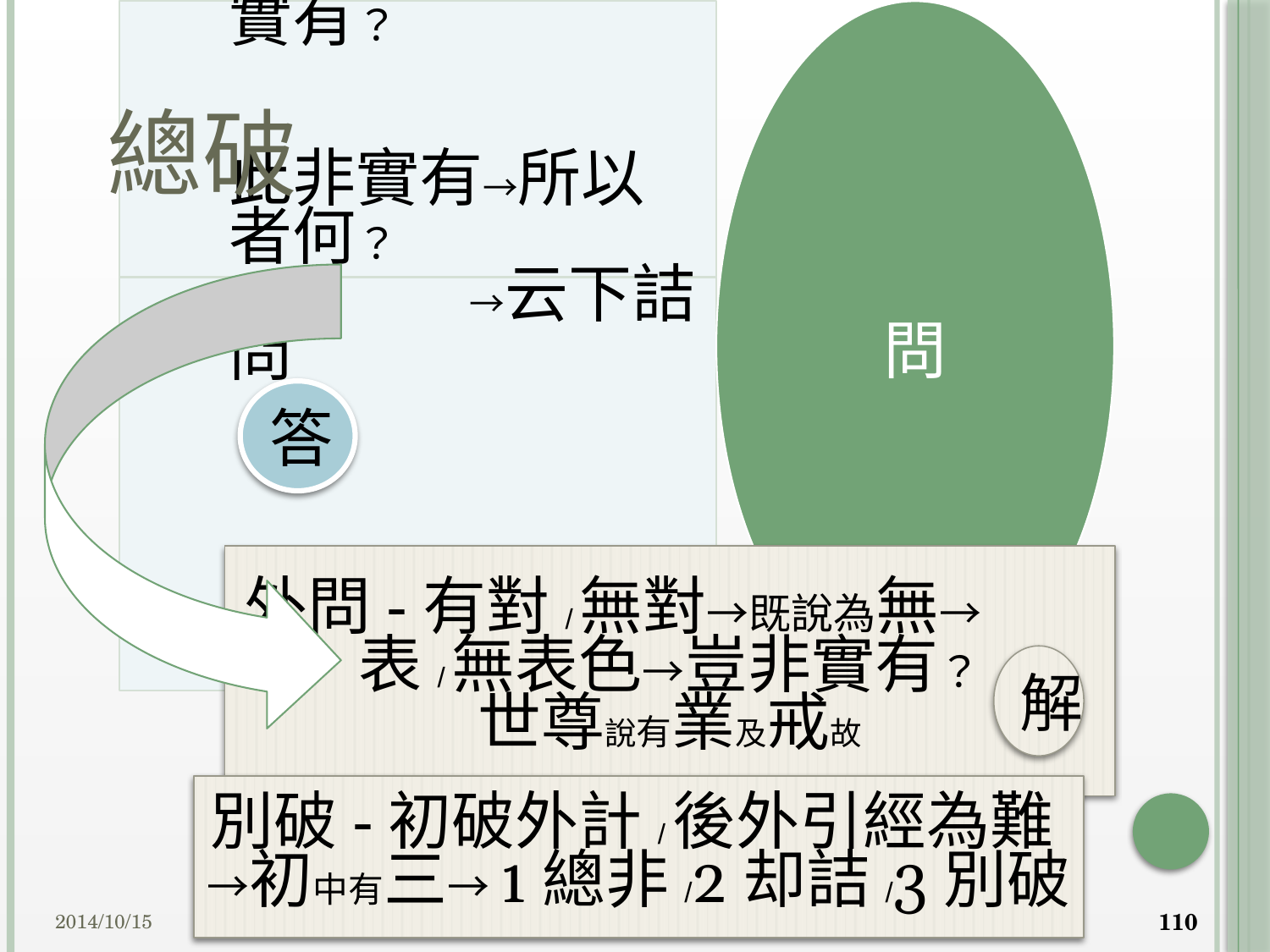

問
表/無表色→豈非實有？
# 總破

答
外問-有對/無對→既說為無→         表/無表色→豈非實有？
世尊說有業及戒故
解
別破-初破外計/後外引經為難  →初中有三→1總非/2却詰/3別破
2014/10/15
110